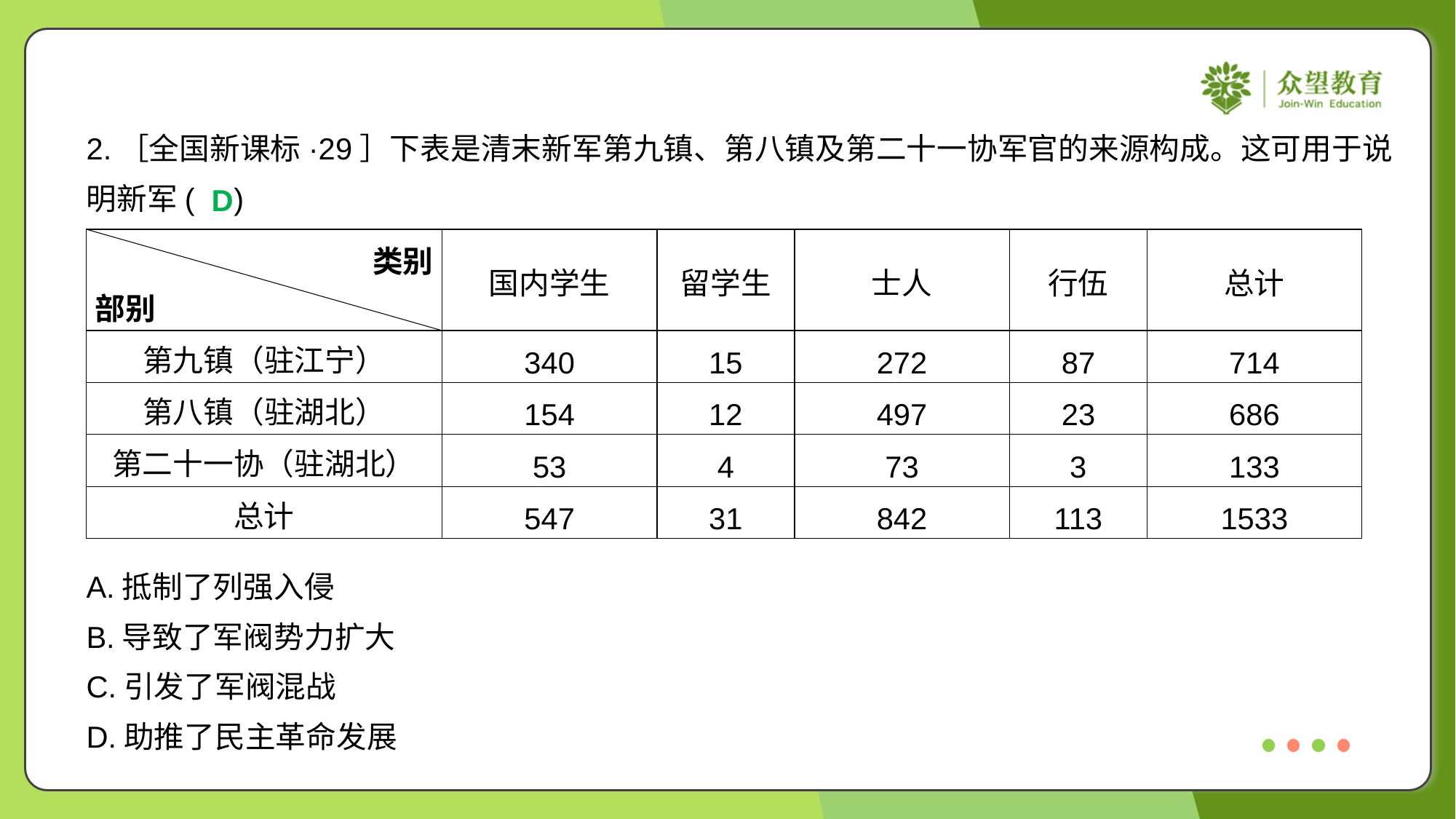

2.［全国新课标·29］下表是清末新军第九镇、第八镇及第二十一协军官的来源构成。这可用于说
明新军(     )
D
| 类别 部别 | 国内学生 | 留学生 | 士人 | 行伍 | 总计 |
| --- | --- | --- | --- | --- | --- |
| 第九镇（驻江宁） | 340 | 15 | 272 | 87 | 714 |
| 第八镇（驻湖北） | 154 | 12 | 497 | 23 | 686 |
| 第二十一协（驻湖北） | 53 | 4 | 73 | 3 | 133 |
| 总计 | 547 | 31 | 842 | 113 | 1533 |
A.抵制了列强入侵
B.导致了军阀势力扩大
C.引发了军阀混战
D.助推了民主革命发展